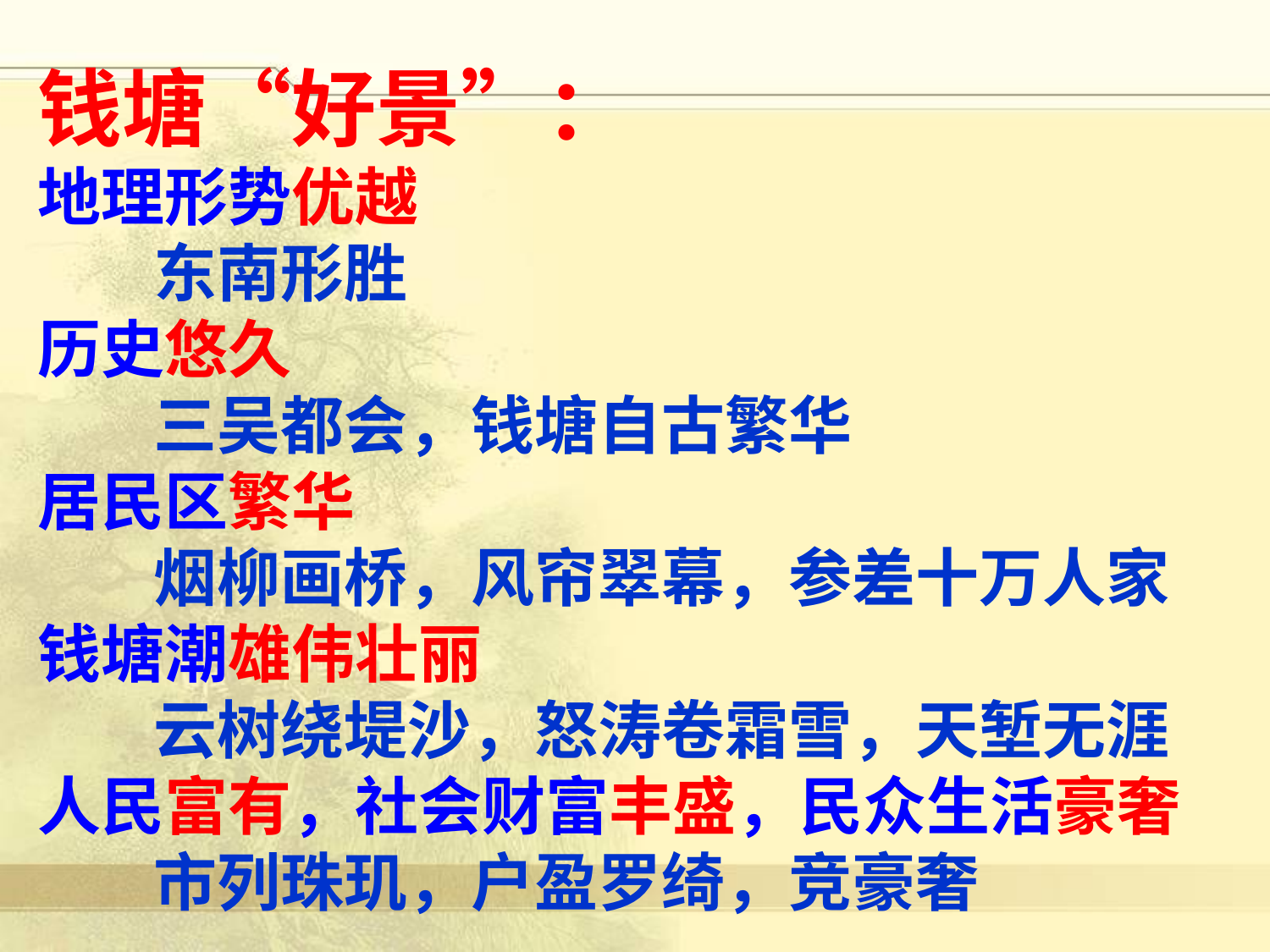

钱塘“好景”：
地理形势优越
       东南形胜
历史悠久
       三吴都会，钱塘自古繁华
居民区繁华
       烟柳画桥，风帘翠幕，参差十万人家
钱塘潮雄伟壮丽
       云树绕堤沙，怒涛卷霜雪，天堑无涯
人民富有，社会财富丰盛，民众生活豪奢
       市列珠玑，户盈罗绮，竞豪奢